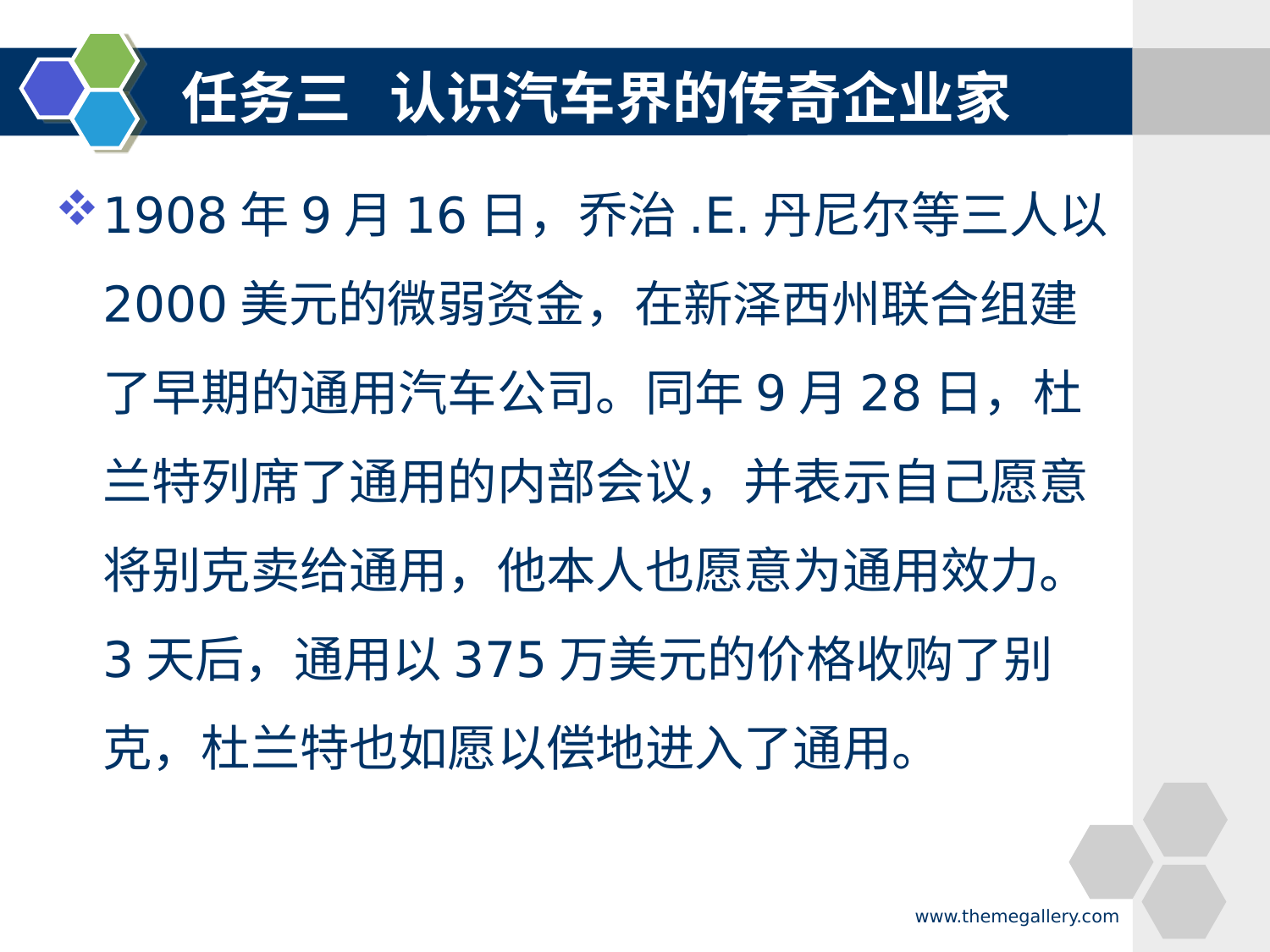

#
任务三   认识汽车界的传奇企业家
1908年9月16日，乔治.E.丹尼尔等三人以2000美元的微弱资金，在新泽西州联合组建了早期的通用汽车公司。同年9月28日，杜兰特列席了通用的内部会议，并表示自己愿意将别克卖给通用，他本人也愿意为通用效力。3天后，通用以375万美元的价格收购了别克，杜兰特也如愿以偿地进入了通用。
www.themegallery.com